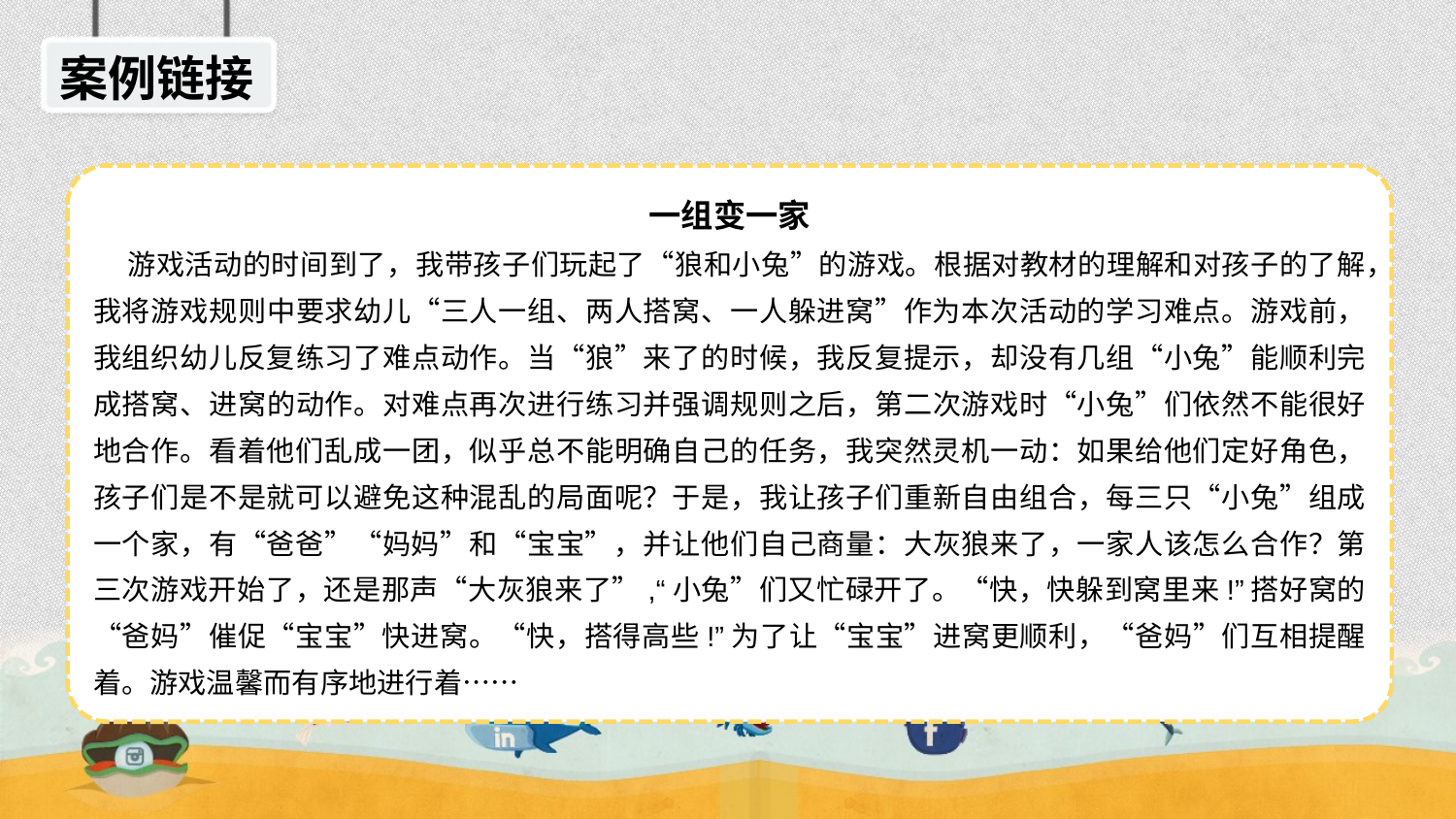

案例链接
一组变一家
    游戏活动的时间到了，我带孩子们玩起了“狼和小兔”的游戏。根据对教材的理解和对孩子的了解，我将游戏规则中要求幼儿“三人一组、两人搭窝、一人躲进窝”作为本次活动的学习难点。游戏前，我组织幼儿反复练习了难点动作。当“狼”来了的时候，我反复提示，却没有几组“小兔”能顺利完成搭窝、进窝的动作。对难点再次进行练习并强调规则之后，第二次游戏时“小兔”们依然不能很好地合作。看着他们乱成一团，似乎总不能明确自己的任务，我突然灵机一动：如果给他们定好角色，孩子们是不是就可以避免这种混乱的局面呢？于是，我让孩子们重新自由组合，每三只“小兔”组成一个家，有“爸爸”“妈妈”和“宝宝”，并让他们自己商量：大灰狼来了，一家人该怎么合作？第三次游戏开始了，还是那声“大灰狼来了”,“小兔”们又忙碌开了。“快，快躲到窝里来!”搭好窝的“爸妈”催促“宝宝”快进窝。“快，搭得高些!”为了让“宝宝”进窝更顺利，“爸妈”们互相提醒着。游戏温馨而有序地进行着……